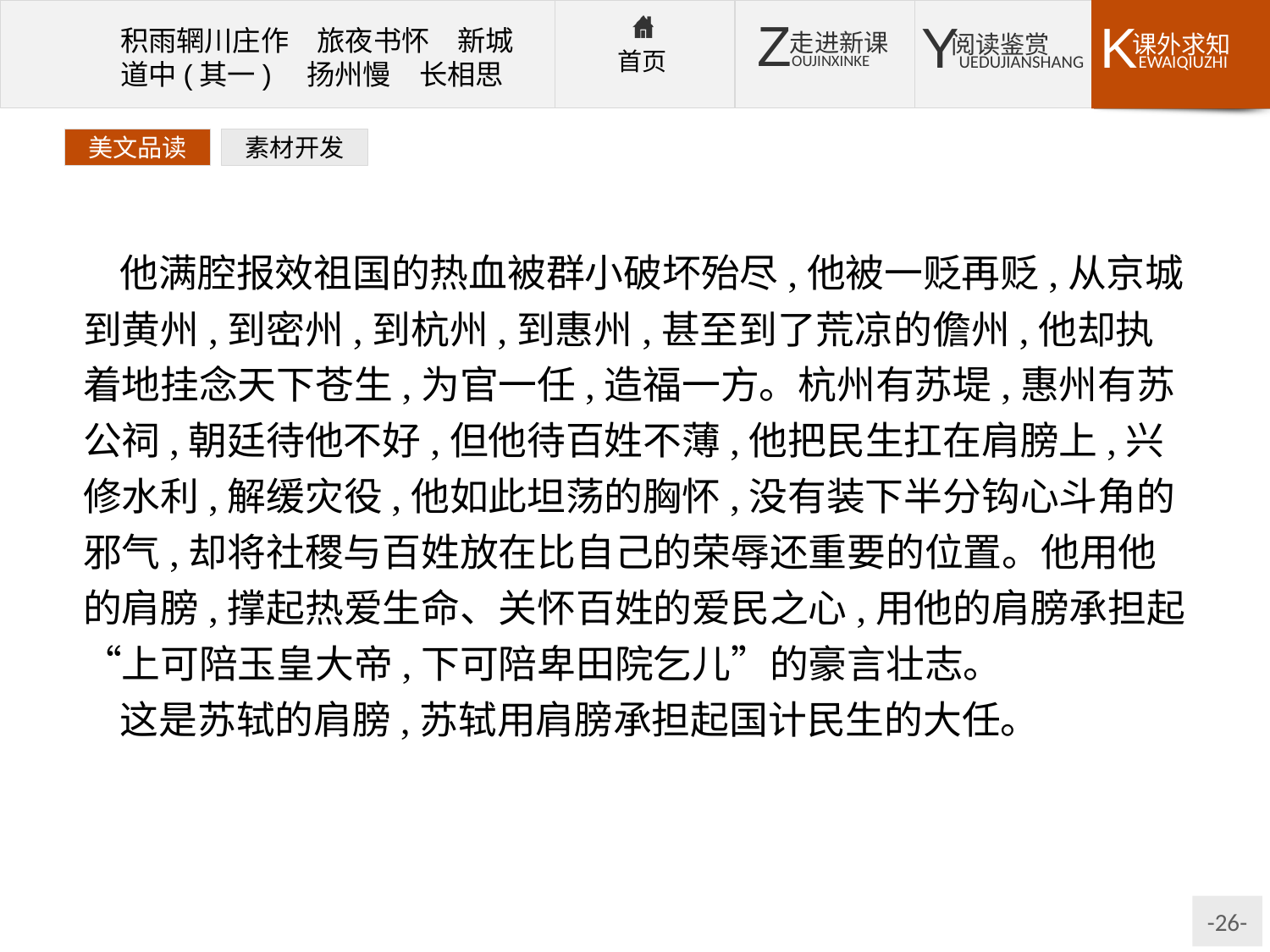

美文品读
素材开发
他满腔报效祖国的热血被群小破坏殆尽,他被一贬再贬,从京城到黄州,到密州,到杭州,到惠州,甚至到了荒凉的儋州,他却执着地挂念天下苍生,为官一任,造福一方。杭州有苏堤,惠州有苏公祠,朝廷待他不好,但他待百姓不薄,他把民生扛在肩膀上,兴修水利,解缓灾役,他如此坦荡的胸怀,没有装下半分钩心斗角的邪气,却将社稷与百姓放在比自己的荣辱还重要的位置。他用他的肩膀,撑起热爱生命、关怀百姓的爱民之心,用他的肩膀承担起“上可陪玉皇大帝,下可陪卑田院乞儿”的豪言壮志。
这是苏轼的肩膀,苏轼用肩膀承担起国计民生的大任。